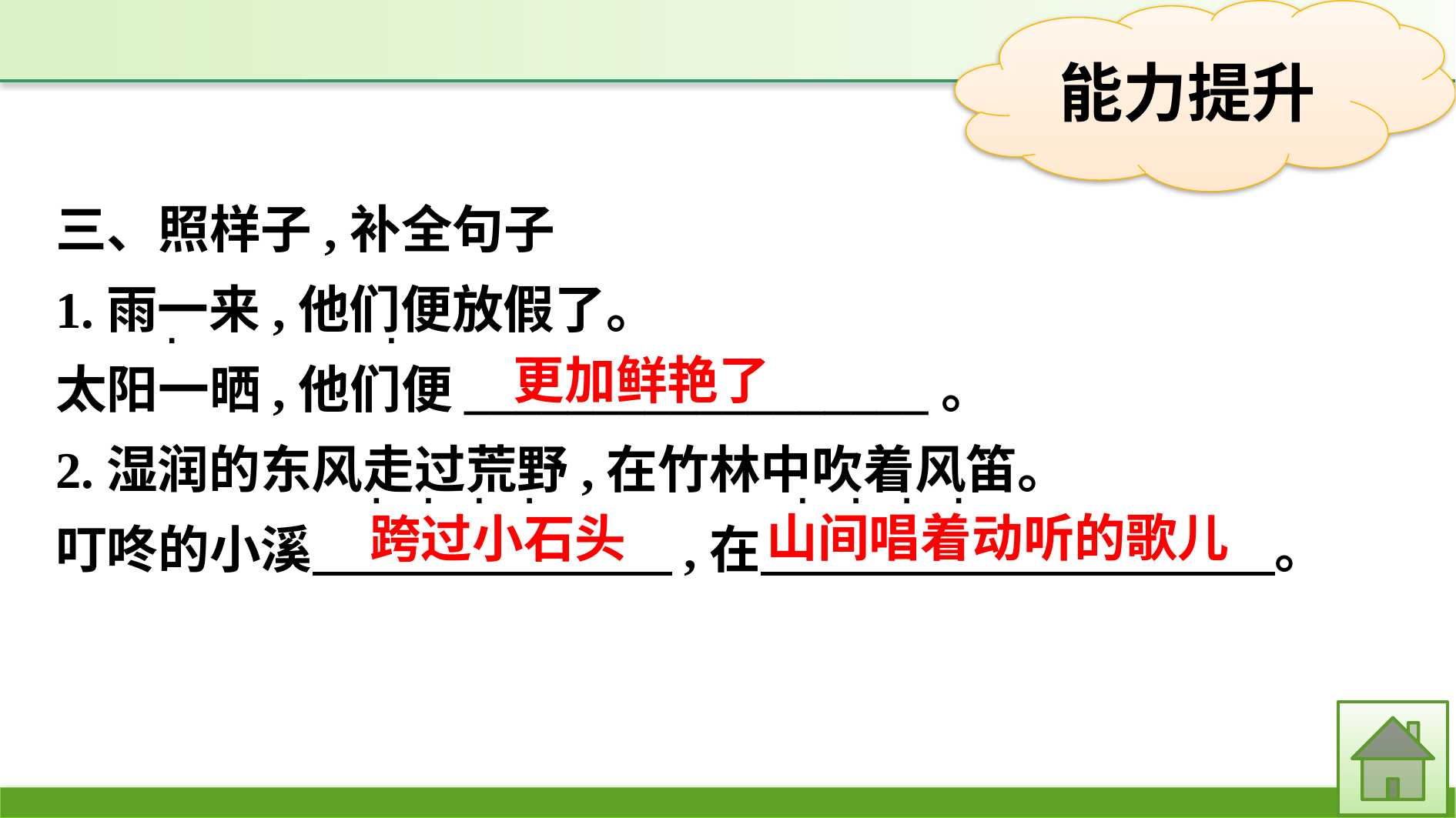

三、照样子,补全句子
1.雨一来,他们便放假了。
太阳一晒,他们便__________________。
2.湿润的东风走过荒野,在竹林中吹着风笛。
叮咚的小溪　　　　　　　,在　　　　　　　　　　。
·
·
·
·
·
·
·
·
·
·
更加鲜艳了
山间唱着动听的歌儿
跨过小石头